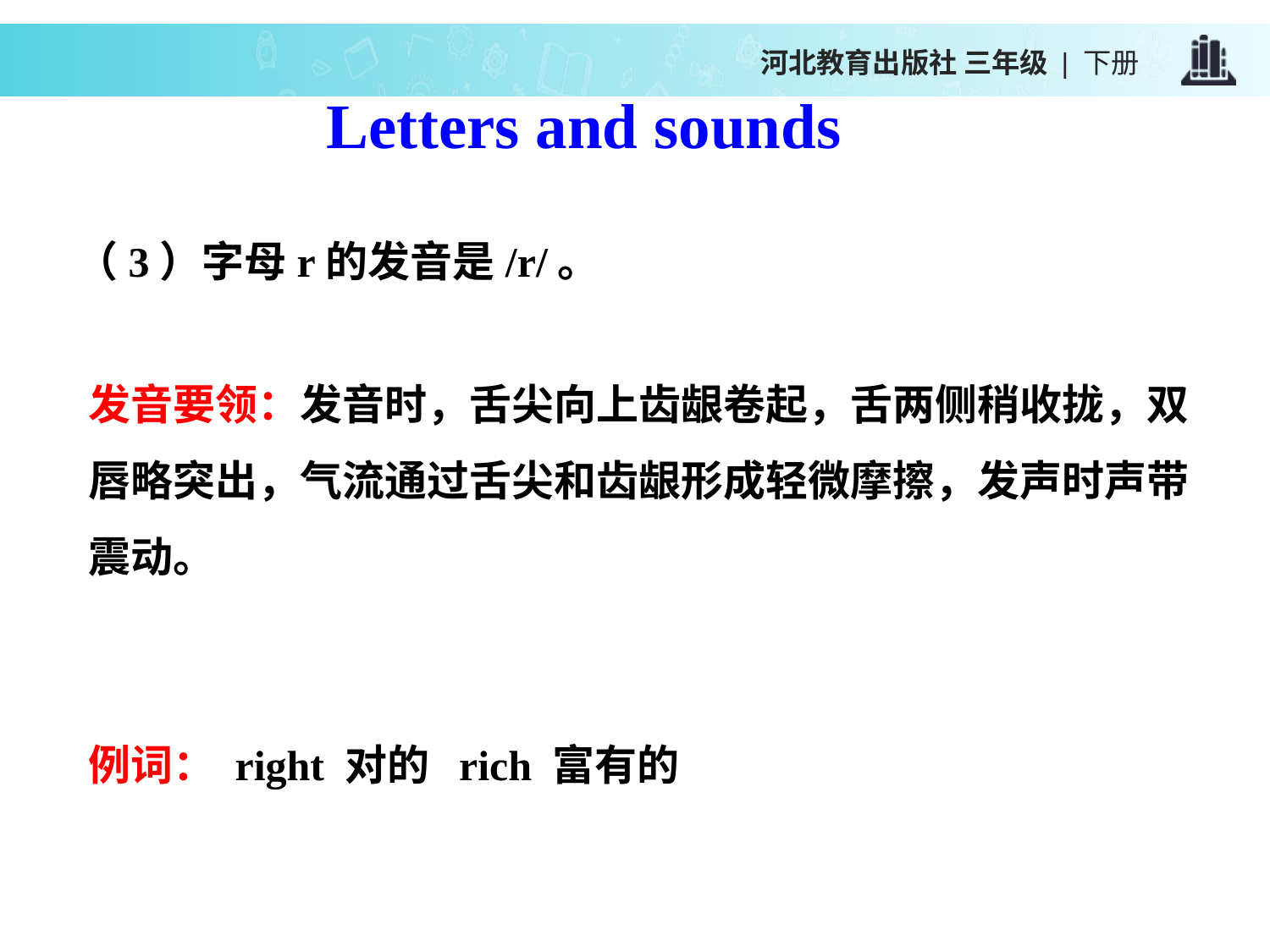

河北教育出版社 三年级 | 下册
Letters and sounds
（3）字母r的发音是/r/。
发音要领：发音时，舌尖向上齿龈卷起，舌两侧稍收拢，双唇略突出，气流通过舌尖和齿龈形成轻微摩擦，发声时声带震动。
例词： right 对的  rich 富有的